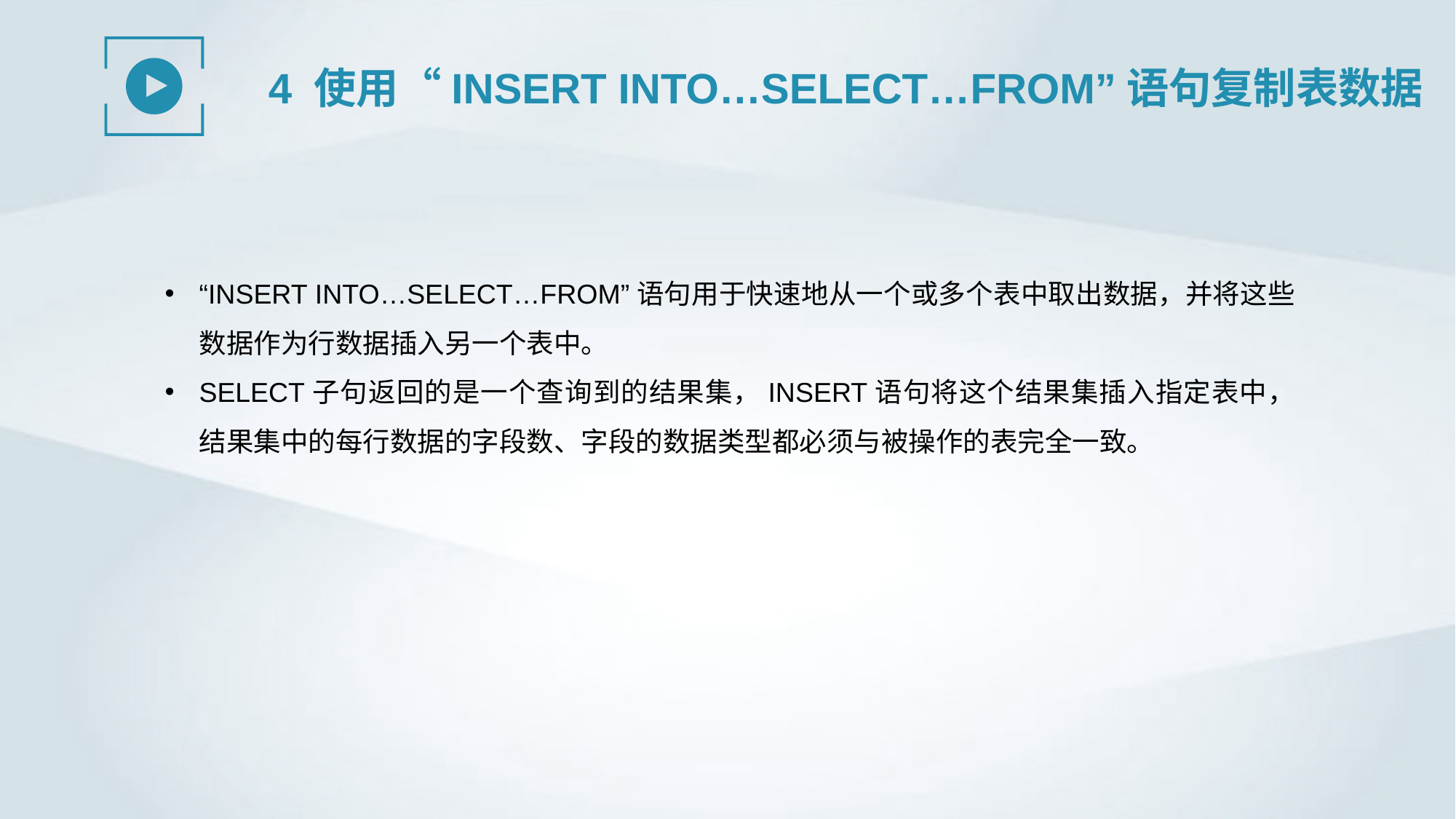

4 使用“INSERT INTO…SELECT…FROM”语句复制表数据
“INSERT INTO…SELECT…FROM”语句用于快速地从一个或多个表中取出数据，并将这些数据作为行数据插入另一个表中。
SELECT子句返回的是一个查询到的结果集，INSERT语句将这个结果集插入指定表中，结果集中的每行数据的字段数、字段的数据类型都必须与被操作的表完全一致。